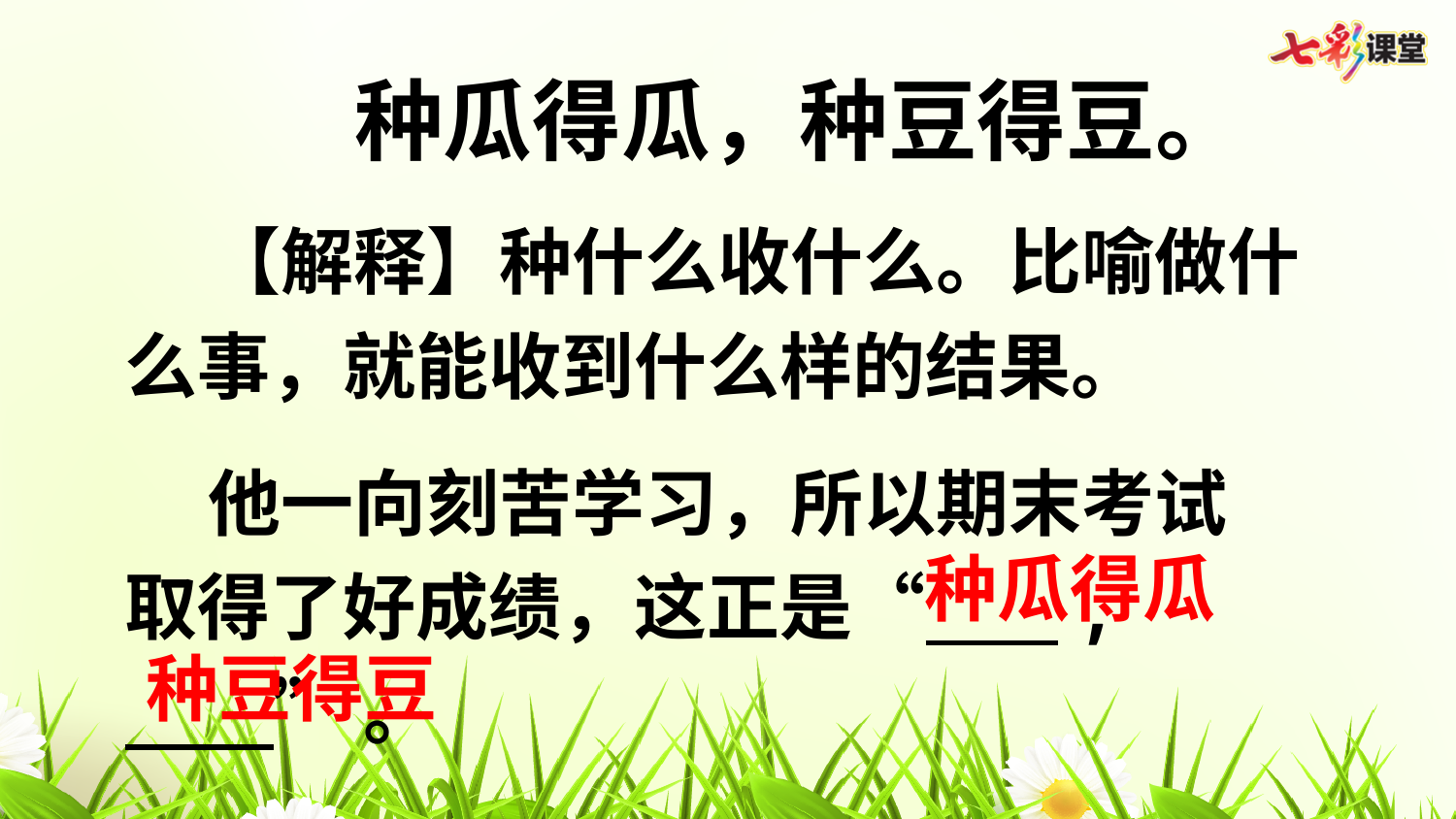

种瓜得瓜，种豆得豆。
    【解释】种什么收什么。比喻做什么事，就能收到什么样的结果。
    他一向刻苦学习，所以期末考试取得了好成绩，这正是“        ,
         ”。
种瓜得瓜
种豆得豆